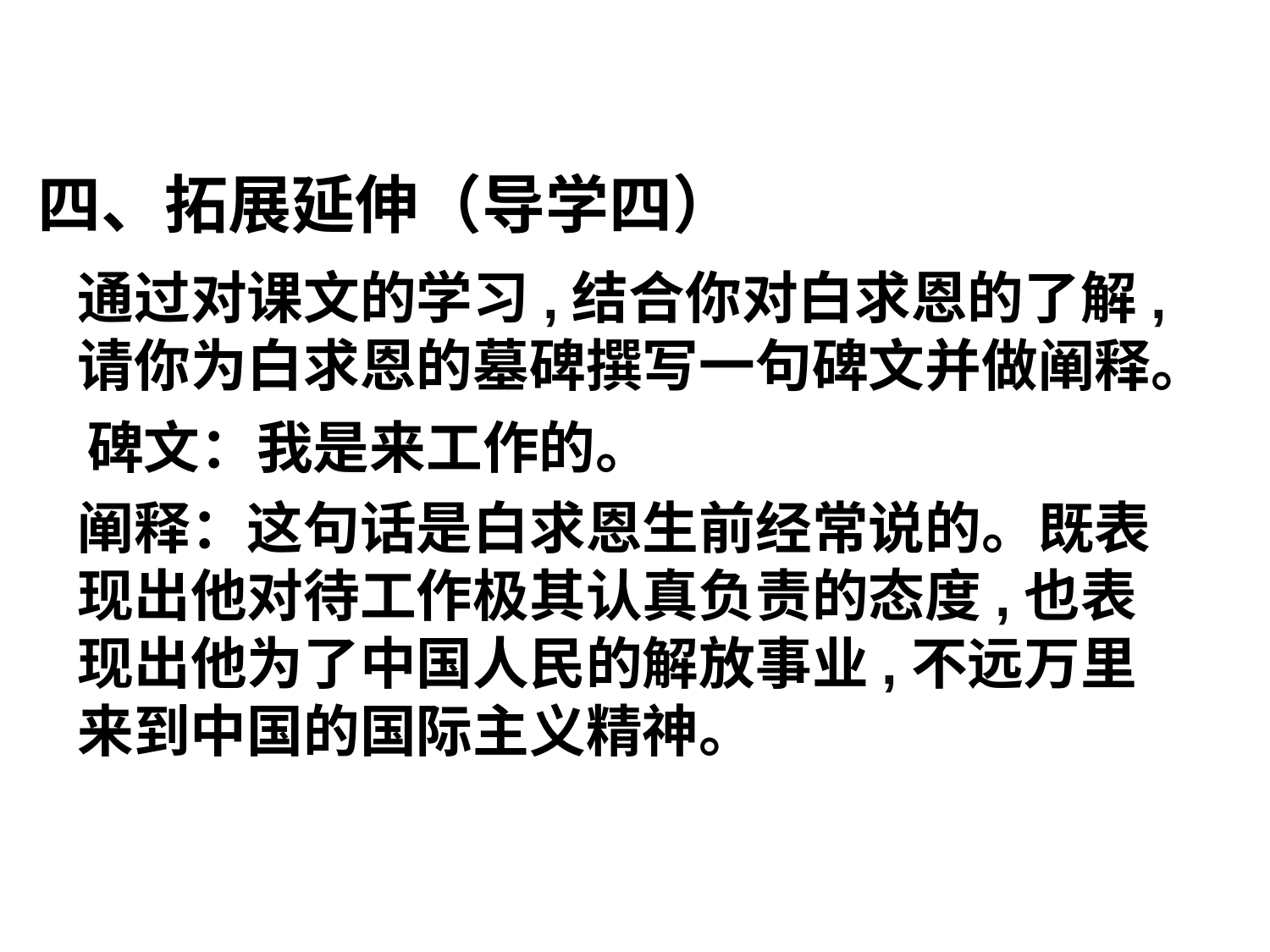

四、拓展延伸（导学四）
通过对课文的学习,结合你对白求恩的了解,请你为白求恩的墓碑撰写一句碑文并做阐释。
碑文：我是来工作的。
阐释：这句话是白求恩生前经常说的。既表现出他对待工作极其认真负责的态度,也表现出他为了中国人民的解放事业,不远万里来到中国的国际主义精神。